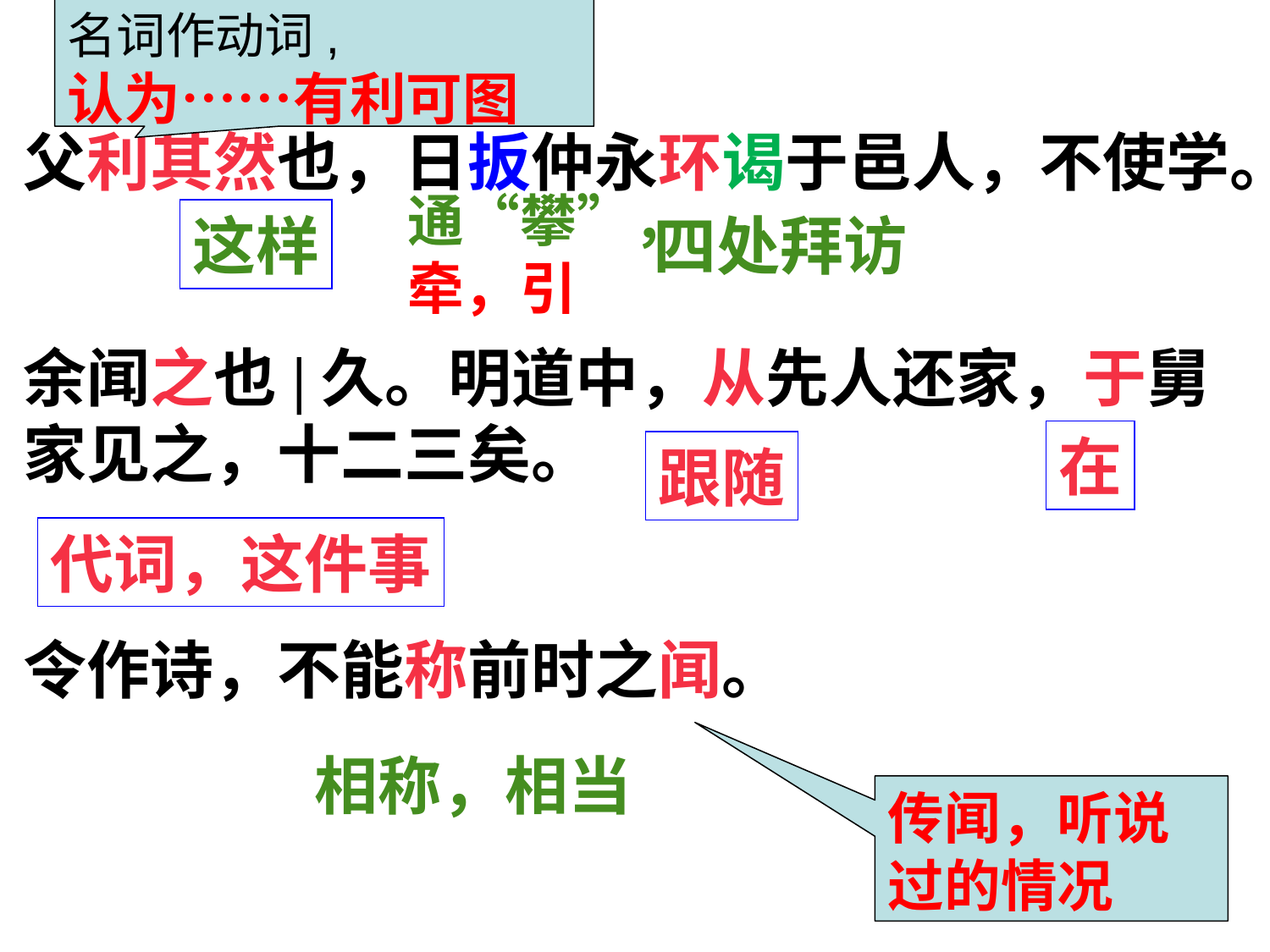

名词作动词,
认为……有利可图
父利其然也，日扳仲永环谒于邑人，不使学。

余闻之也|久。明道中，从先人还家，于舅家见之，十二三矣。

令作诗，不能称前时之闻。
通“攀”，
牵，引
这样
四处拜访
在
跟随
代词，这件事
相称，相当
传闻，听说过的情况